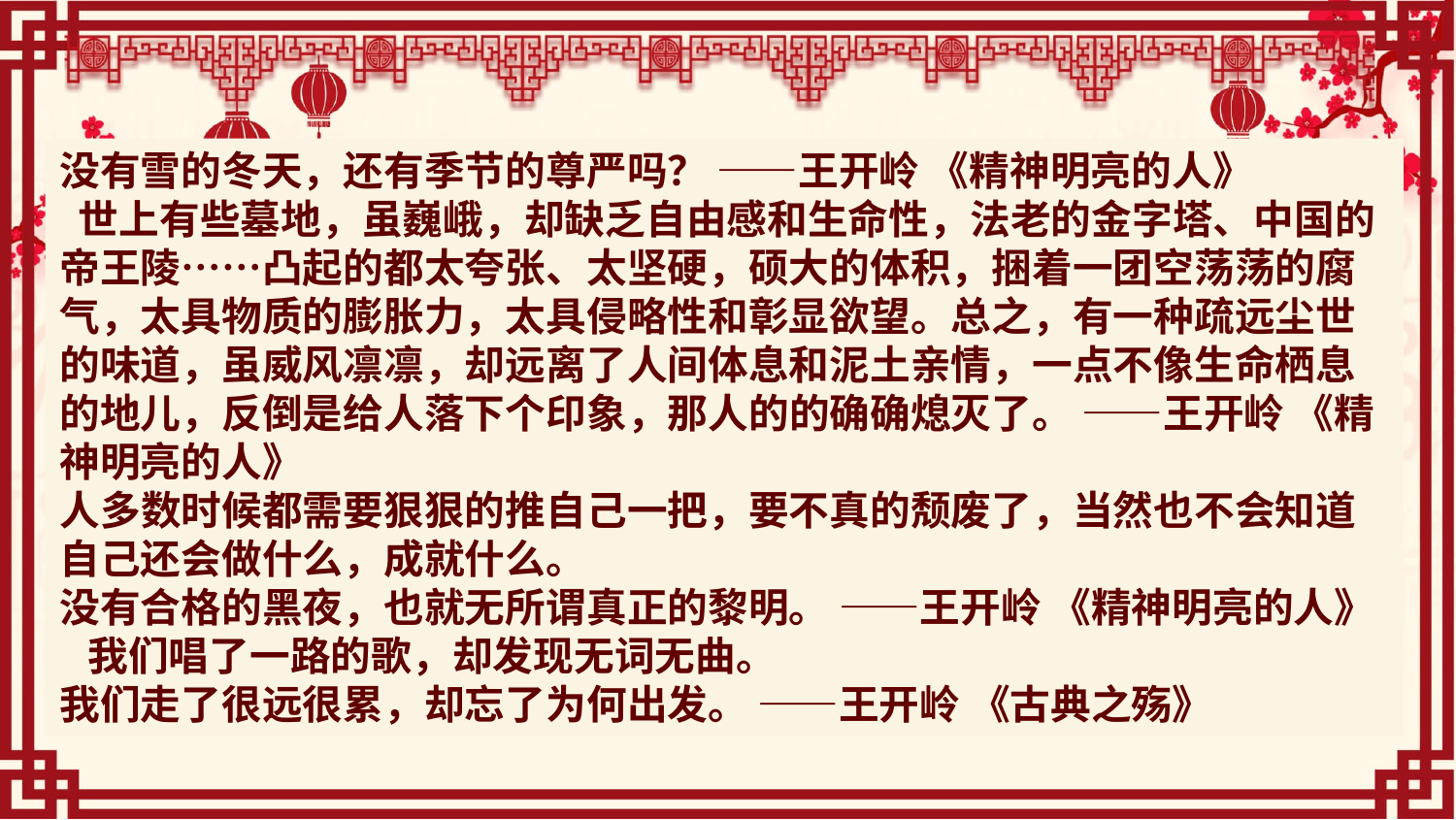

没有雪的冬天，还有季节的尊严吗？ ——王开岭 《精神明亮的人》
 世上有些墓地，虽巍峨，却缺乏自由感和生命性，法老的金字塔、中国的帝王陵……凸起的都太夸张、太坚硬，硕大的体积，捆着一团空荡荡的腐气，太具物质的膨胀力，太具侵略性和彰显欲望。总之，有一种疏远尘世的味道，虽威风凛凛，却远离了人间体息和泥土亲情，一点不像生命栖息的地儿，反倒是给人落下个印象，那人的的确确熄灭了。 ——王开岭 《精神明亮的人》
人多数时候都需要狠狠的推自己一把，要不真的颓废了，当然也不会知道自己还会做什么，成就什么。
没有合格的黑夜，也就无所谓真正的黎明。 ——王开岭 《精神明亮的人》
  我们唱了一路的歌，却发现无词无曲。
我们走了很远很累，却忘了为何出发。 ——王开岭 《古典之殇》